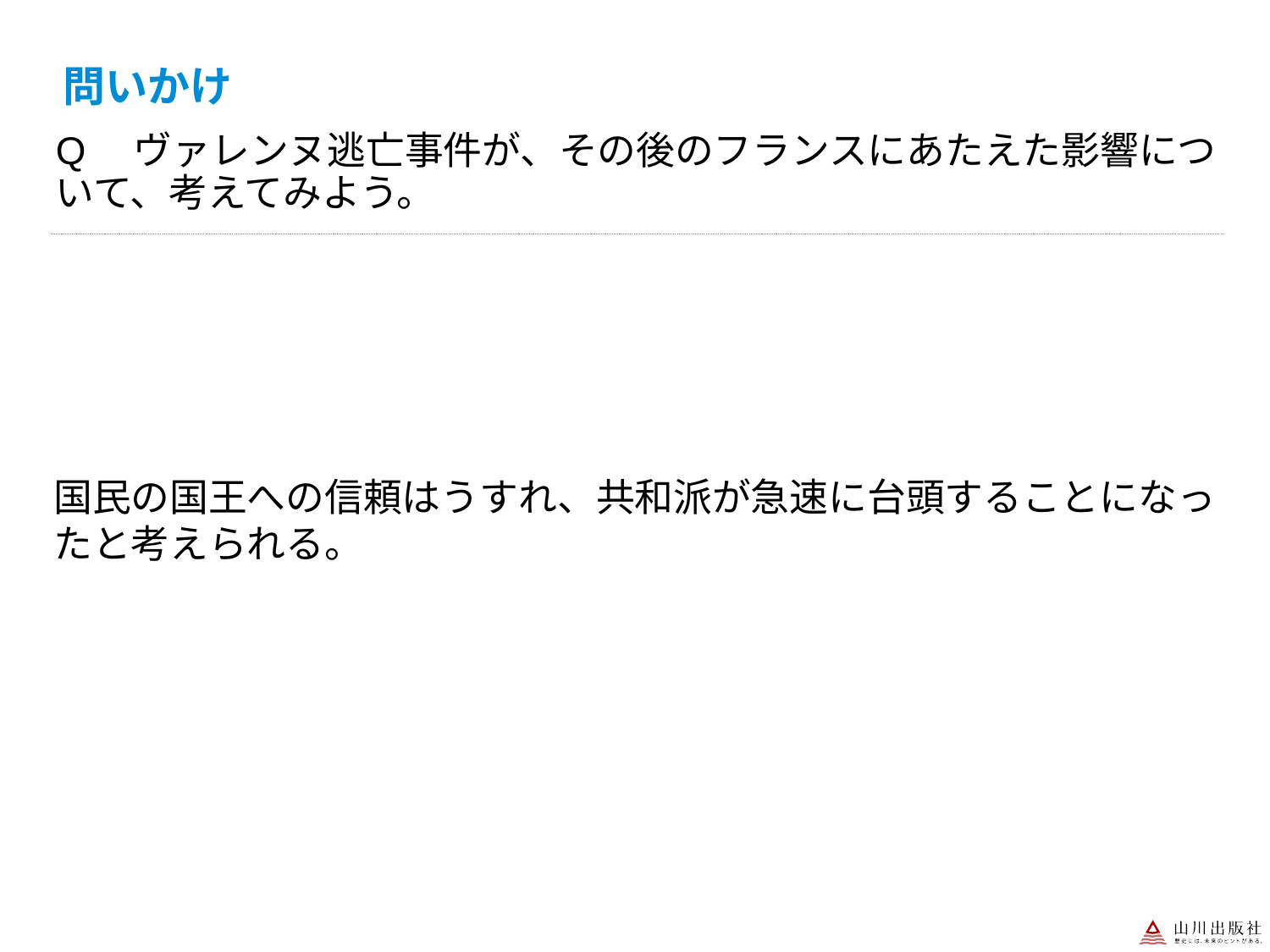

問いかけ
Q　ヴァレンヌ逃亡事件が、その後のフランスにあたえた影響について、考えてみよう。
国民の国王への信頼はうすれ、共和派が急速に台頭することになったと考えられる。